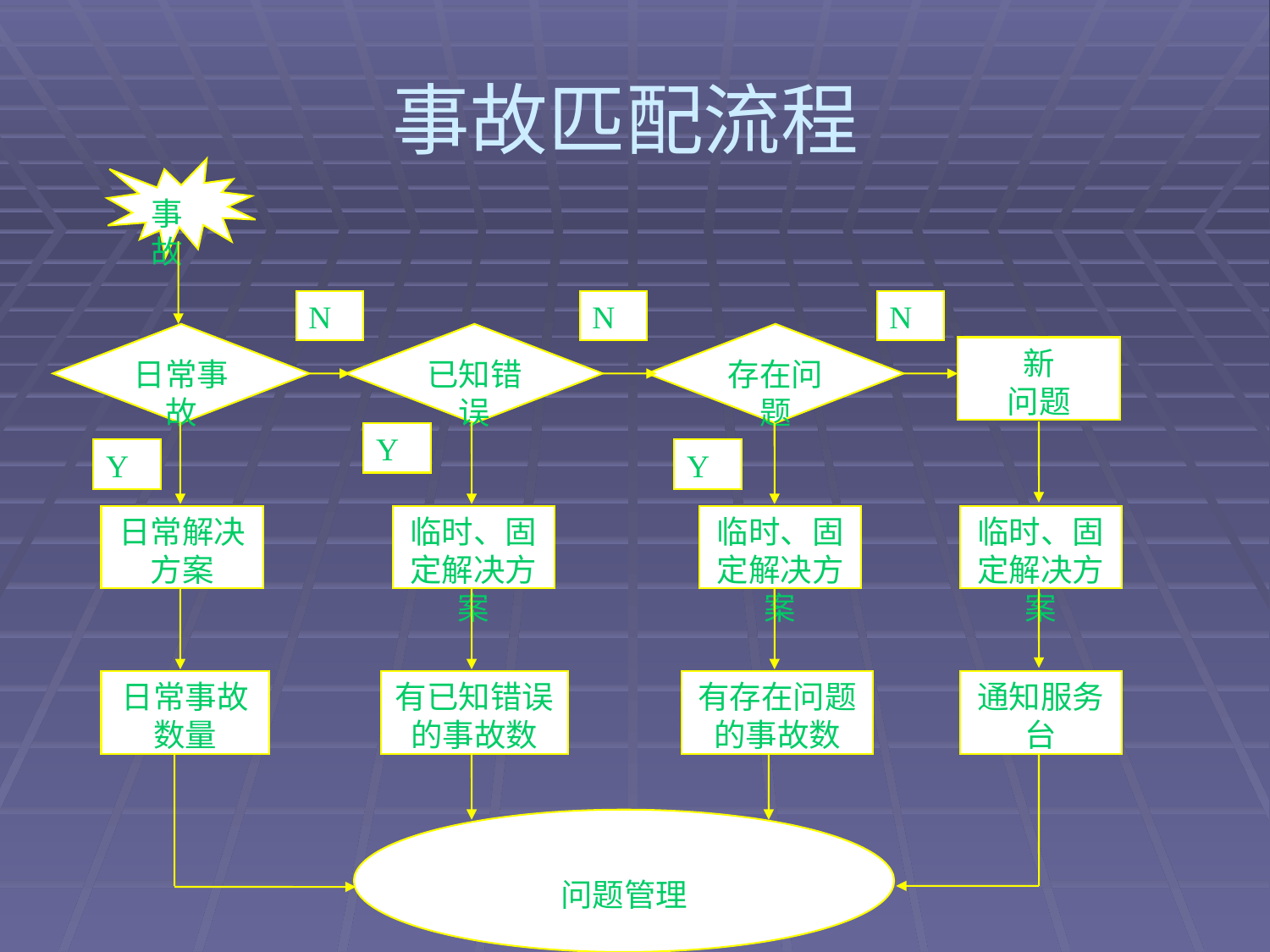

# 事故匹配流程
事故

N
N
N
日常事故
已知错误
存在问题
新
问题

Y

Y
Y
日常解决方案
临时、固定解决方案
临时、固定解决方案
临时、固定解决方案

日常事故数量
有已知错误的事故数
有存在问题的事故数
通知服务台

问题管理